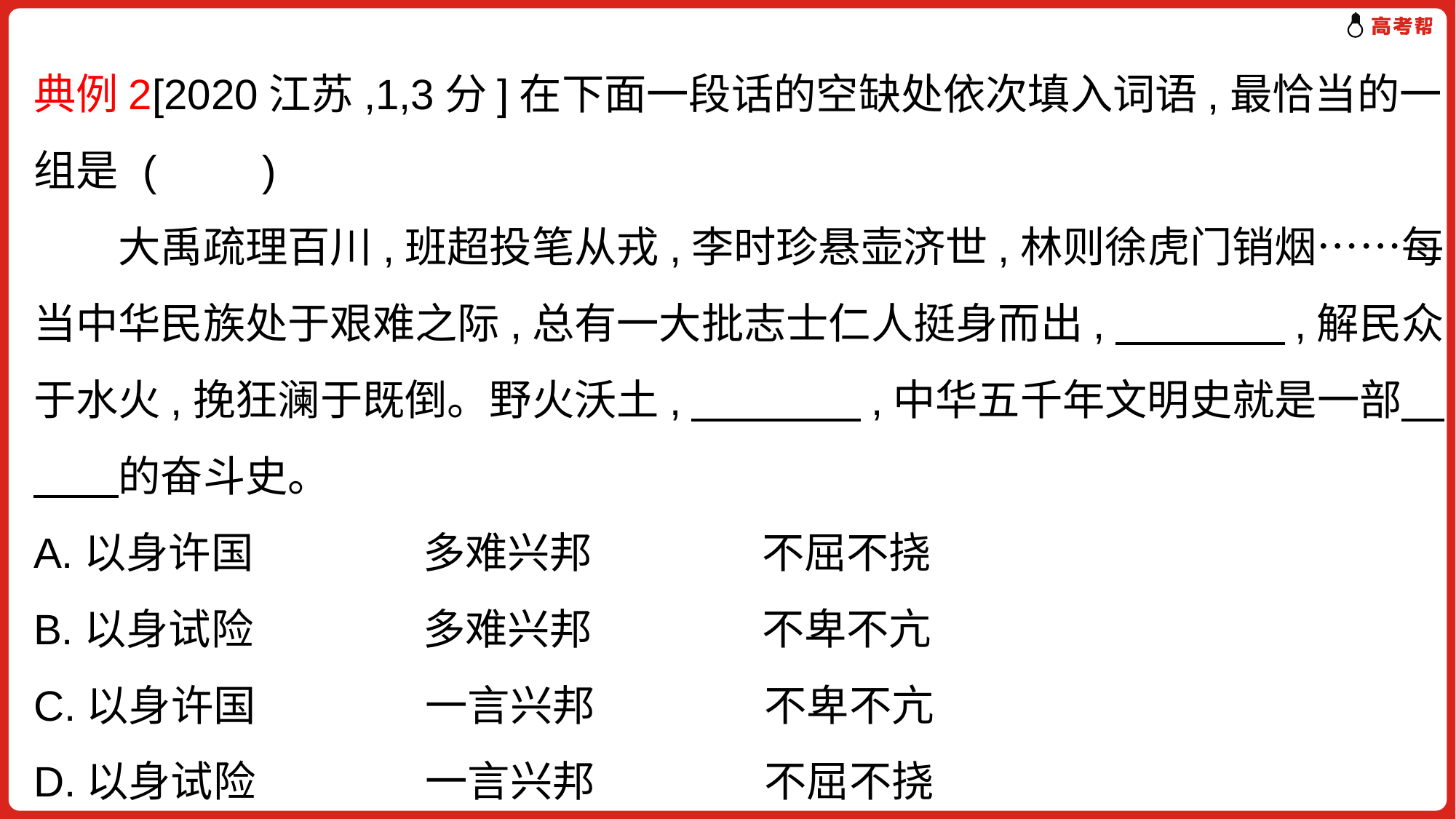

典例2[2020江苏,1,3分]在下面一段话的空缺处依次填入词语,最恰当的一组是	(　　)
　　大禹疏理百川,班超投笔从戎,李时珍悬壶济世,林则徐虎门销烟……每当中华民族处于艰难之际,总有一大批志士仁人挺身而出,　　　　,解民众于水火,挽狂澜于既倒。野火沃土,　　　　,中华五千年文明史就是一部　　　的奋斗史。
A.以身许国　　　　多难兴邦　　　　不屈不挠
B.以身试险　　　　多难兴邦　　　　不卑不亢
C.以身许国　　　　一言兴邦　　　　不卑不亢
D.以身试险　　　　一言兴邦　　　　不屈不挠